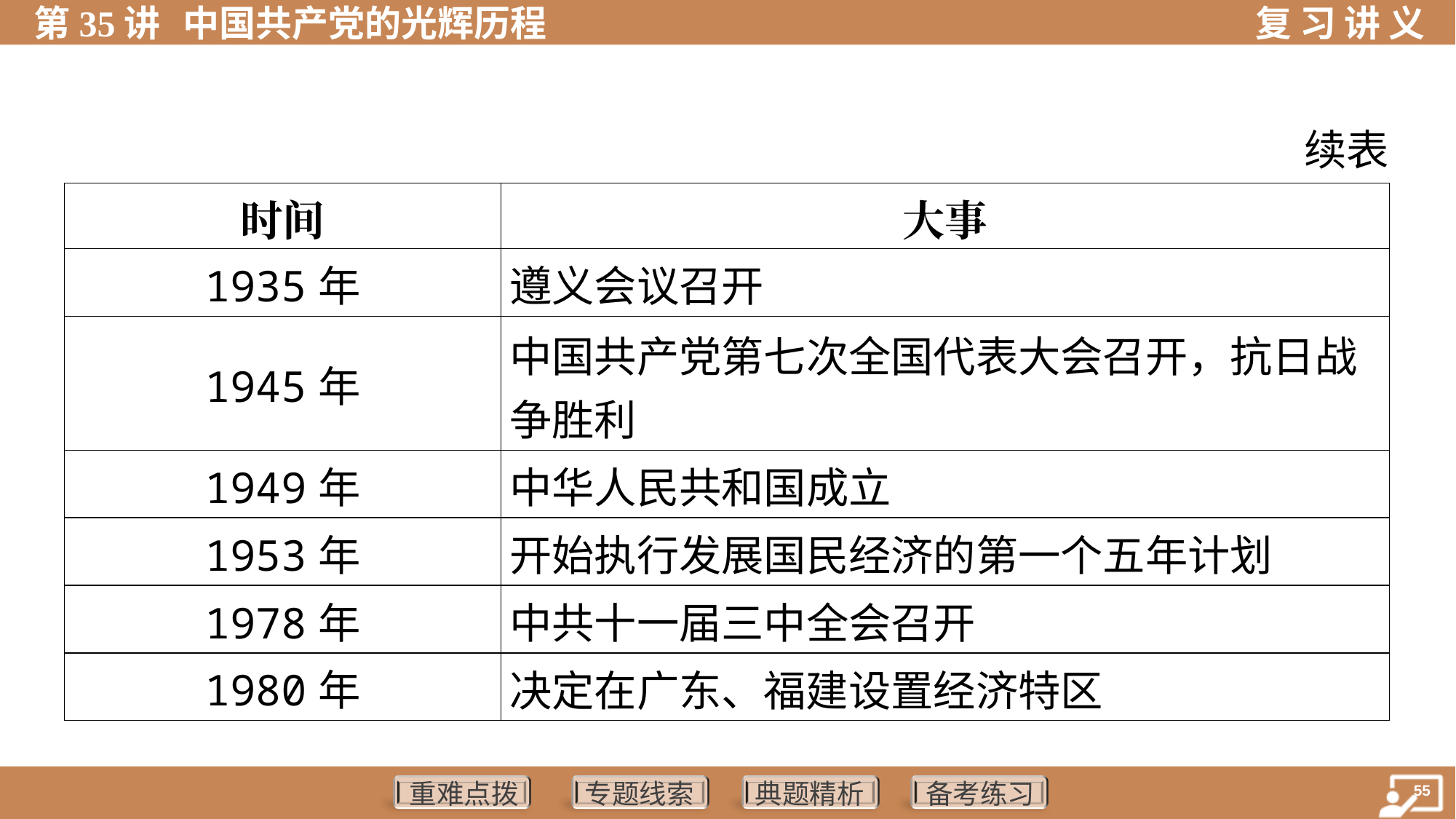

续表
| 时间 | 大事 |
| --- | --- |
| 1935年 | 遵义会议召开 |
| 1945年 | 中国共产党第七次全国代表大会召开，抗日战 争胜利 |
| 1949年 | 中华人民共和国成立 |
| 1953年 | 开始执行发展国民经济的第一个五年计划 |
| 1978年 | 中共十一届三中全会召开 |
| 1980年 | 决定在广东、福建设置经济特区 |